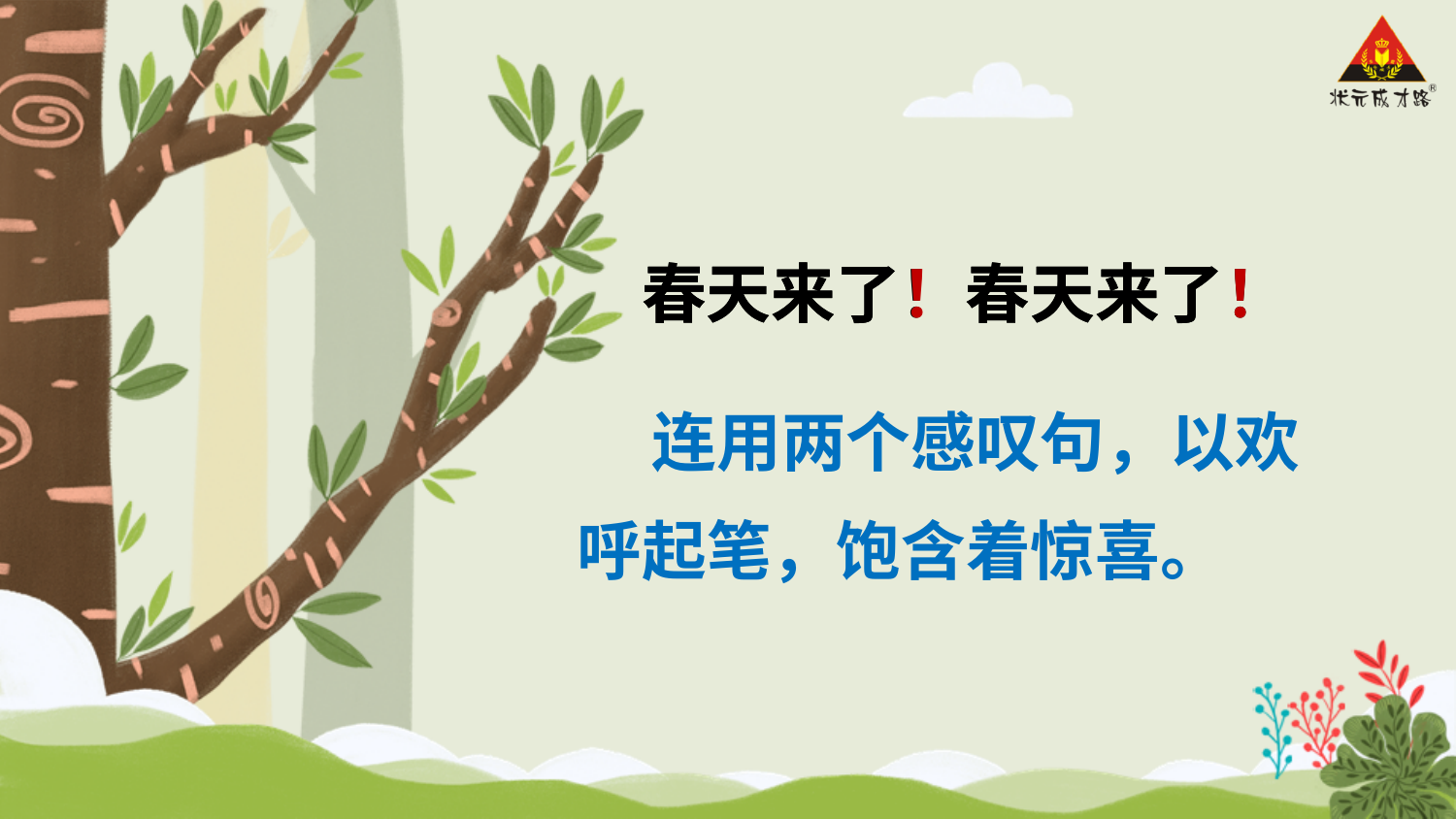

春天来了！春天来了！
    春天来了！春天来了！
    连用两个感叹句，以欢呼起笔，饱含着惊喜。